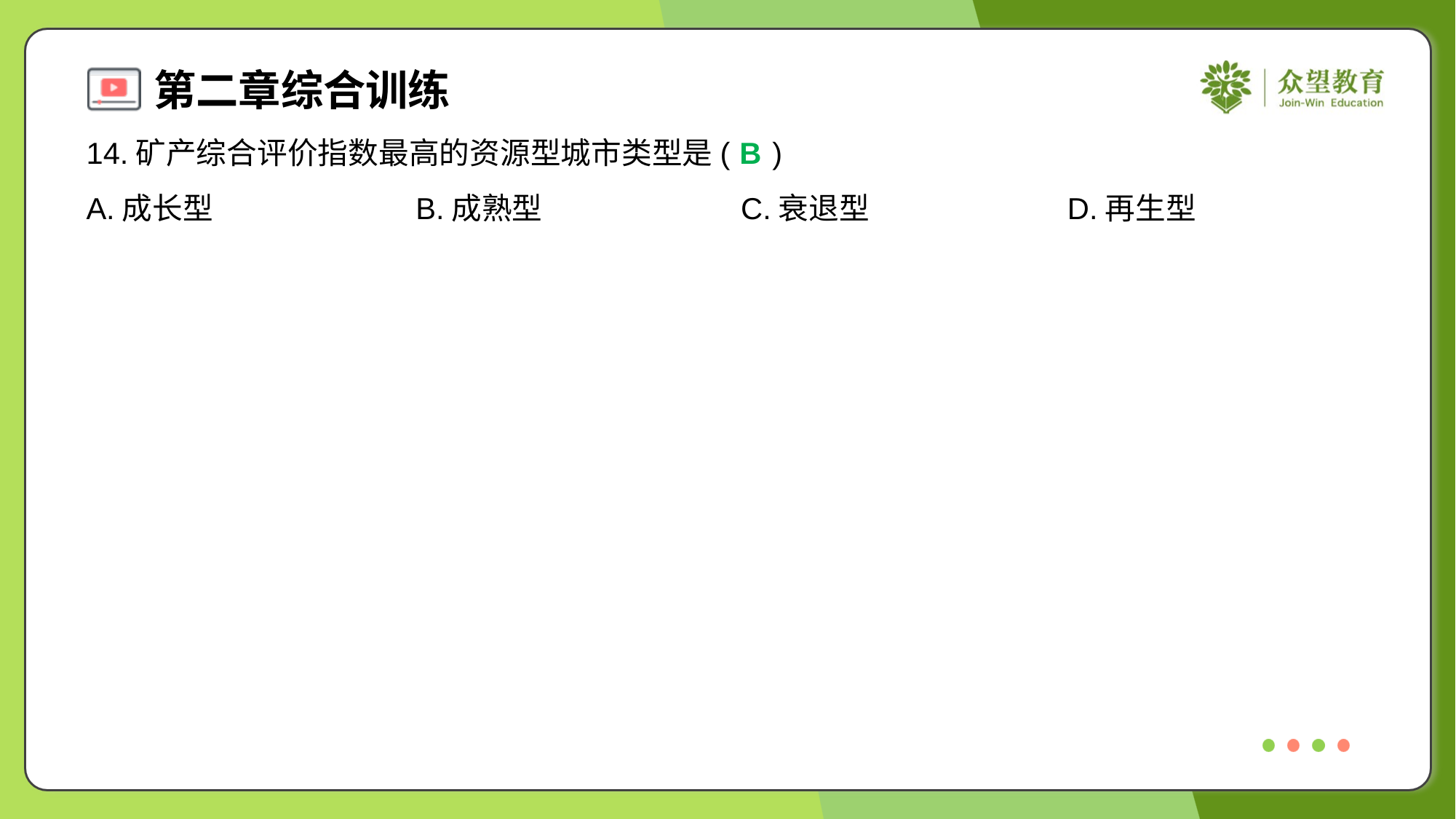

14.矿产综合评价指数最高的资源型城市类型是(     )
B
A.成长型	B.成熟型	C.衰退型	D.再生型